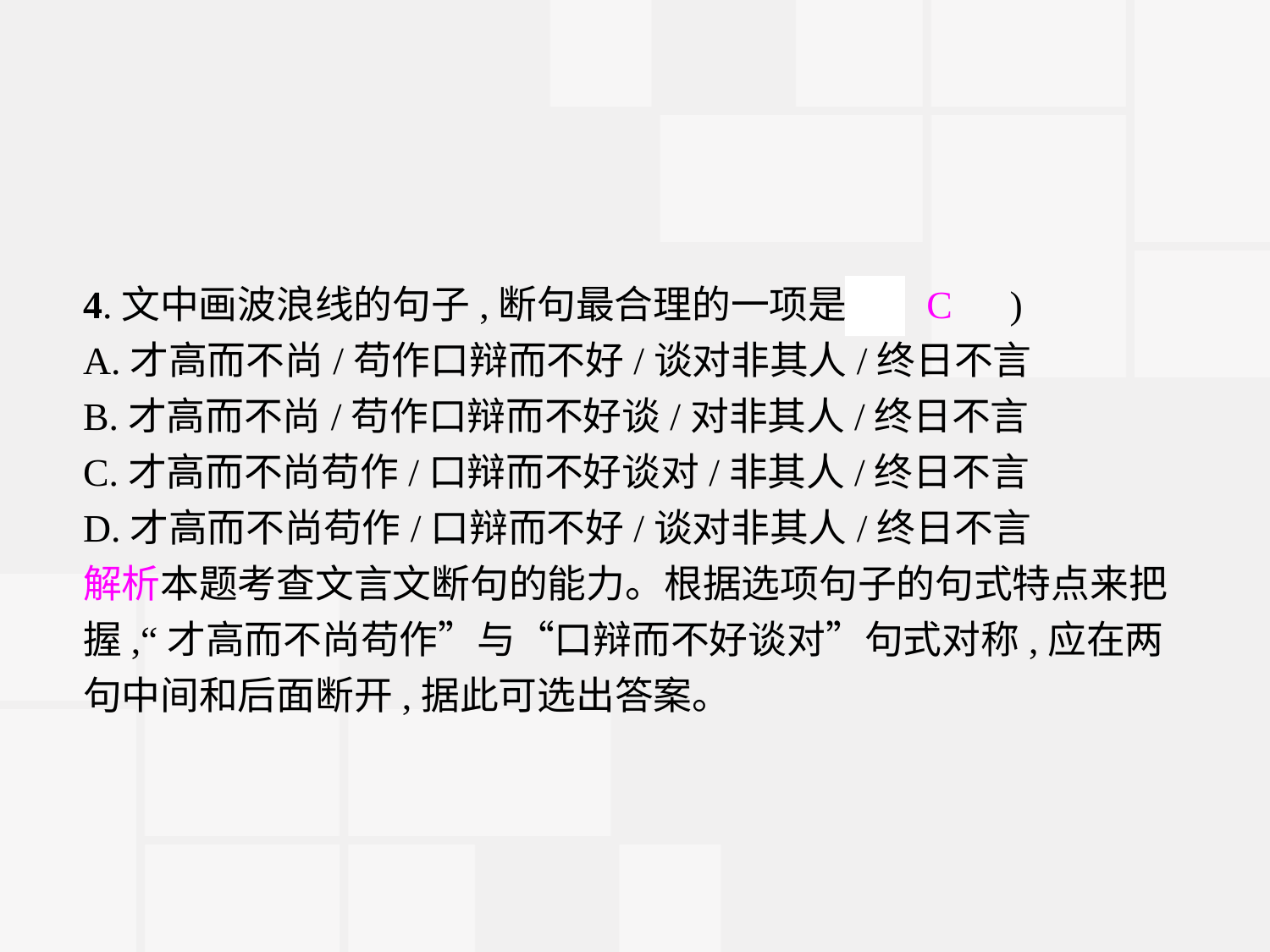

4.文中画波浪线的句子,断句最合理的一项是(　C　)
A.才高而不尚/苟作口辩而不好/谈对非其人/终日不言
B.才高而不尚/苟作口辩而不好谈/对非其人/终日不言
C.才高而不尚苟作/口辩而不好谈对/非其人/终日不言
D.才高而不尚苟作/口辩而不好/谈对非其人/终日不言
解析本题考查文言文断句的能力。根据选项句子的句式特点来把握,“才高而不尚苟作”与“口辩而不好谈对”句式对称,应在两句中间和后面断开,据此可选出答案。